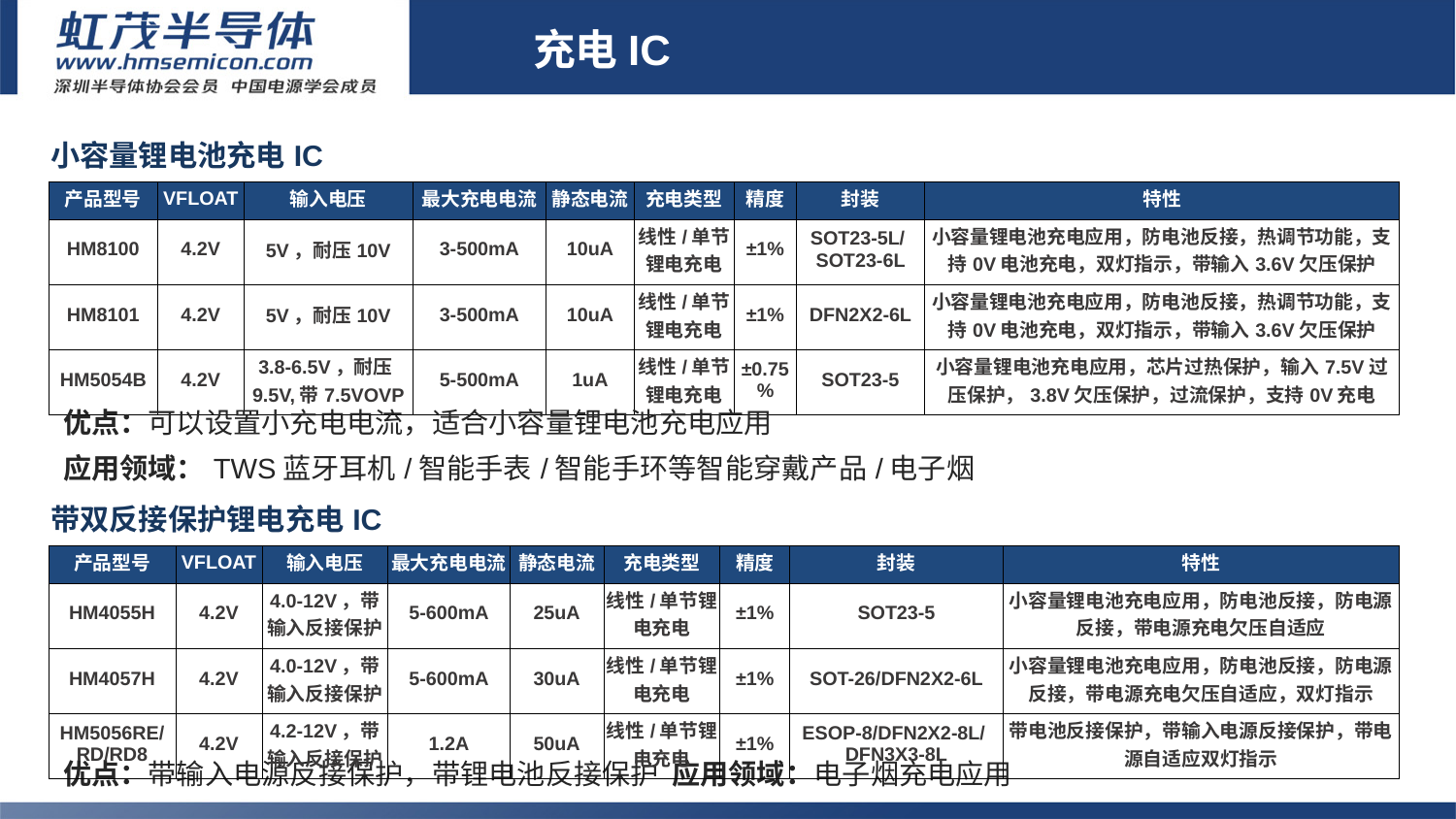

充电IC
# 充电IC
| 小容量锂电池充电IC |  |  |  |  |  |  |  |  |
| --- | --- | --- | --- | --- | --- | --- | --- | --- |
| 产品型号 | VFLOAT | 输入电压 | 最大充电电流 | 静态电流 | 充电类型 | 精度 | 封装 | 特性 |
| HM8100 | 4.2V | 5V，耐压10V | 3-500mA | 10uA | 线性/单节锂电充电 | ±1% | SOT23-5L/ SOT23-6L | 小容量锂电池充电应用，防电池反接，热调节功能，支持0V电池充电，双灯指示，带输入3.6V欠压保护 |
| HM8101 | 4.2V | 5V，耐压10V | 3-500mA | 10uA | 线性/单节锂电充电 | ±1% | DFN2X2-6L | 小容量锂电池充电应用，防电池反接，热调节功能，支持0V电池充电，双灯指示，带输入3.6V欠压保护 |
| HM5054B | 4.2V | 3.8-6.5V，耐压9.5V,带7.5VOVP | 5-500mA | 1uA | 线性/单节锂电充电 | ±0.75% | SOT23-5 | 小容量锂电池充电应用，芯片过热保护，输入7.5V过压保护，3.8V欠压保护，过流保护，支持0V充电 |
优点：可以设置小充电电流，适合小容量锂电池充电应用
应用领域：TWS蓝牙耳机/智能手表/智能手环等智能穿戴产品/电子烟
| 带双反接保护锂电充电IC |  |  |  |  |  |  |  |  |
| --- | --- | --- | --- | --- | --- | --- | --- | --- |
| 产品型号 | VFLOAT | 输入电压 | 最大充电电流 | 静态电流 | 充电类型 | 精度 | 封装 | 特性 |
| HM4055H | 4.2V | 4.0-12V，带输入反接保护 | 5-600mA | 25uA | 线性/单节锂电充电 | ±1% | SOT23-5 | 小容量锂电池充电应用，防电池反接，防电源反接，带电源充电欠压自适应 |
| HM4057H | 4.2V | 4.0-12V，带输入反接保护 | 5-600mA | 30uA | 线性/单节锂电充电 | ±1% | SOT-26/DFN2X2-6L | 小容量锂电池充电应用，防电池反接，防电源反接，带电源充电欠压自适应，双灯指示 |
| HM5056RE/RD/RD8 | 4.2V | 4.2-12V，带输入反接保护 | 1.2A | 50uA | 线性/单节锂电充电 | ±1% | ESOP-8/DFN2X2-8L/ DFN3X3-8L | 带电池反接保护，带输入电源反接保护，带电源自适应双灯指示 |
优点：带输入电源反接保护，带锂电池反接保护  应用领域：电子烟充电应用